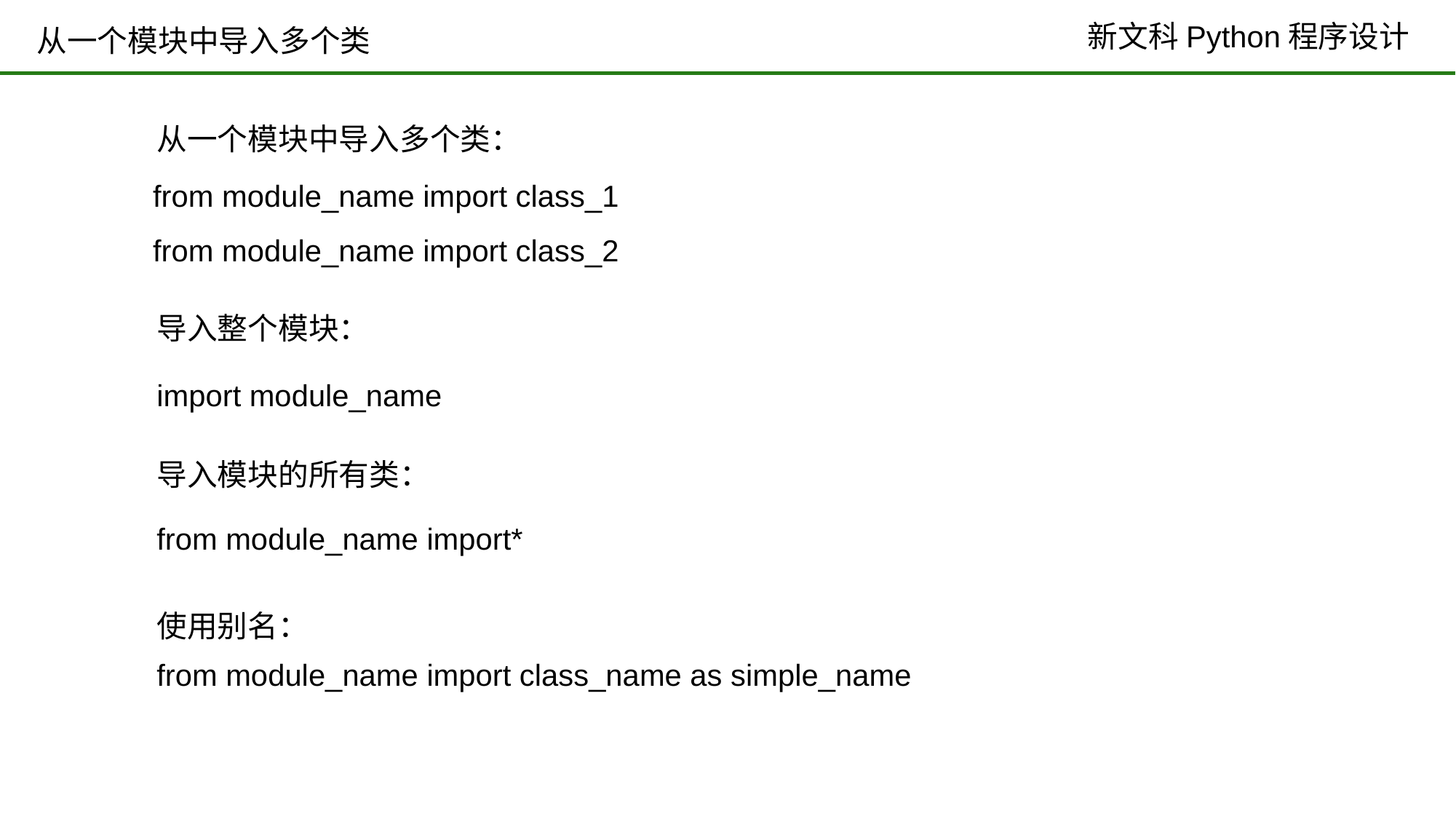

# 从一个模块中导入多个类
从一个模块中导入多个类：
from module_name import class_1
from module_name import class_2
导入整个模块：
import module_name
导入模块的所有类：
from module_name import*
使用别名：
from module_name import class_name as simple_name